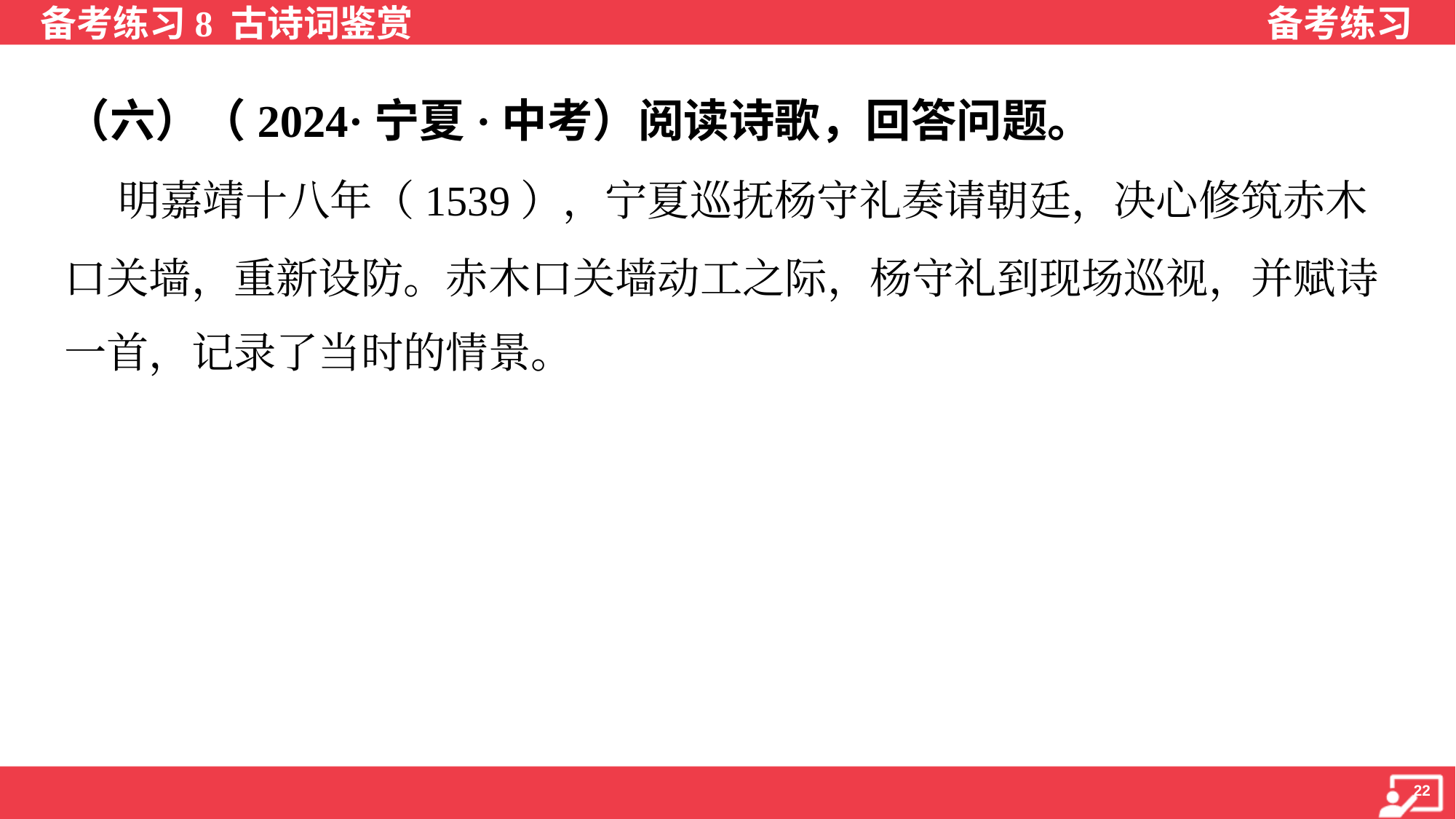

（六）（2024·宁夏·中考）阅读诗歌，回答问题。
    明嘉靖十八年（1539），宁夏巡抚杨守礼奏请朝廷，决心修筑赤木
口关墙，重新设防。赤木口关墙动工之际，杨守礼到现场巡视，并赋诗
一首，记录了当时的情景。